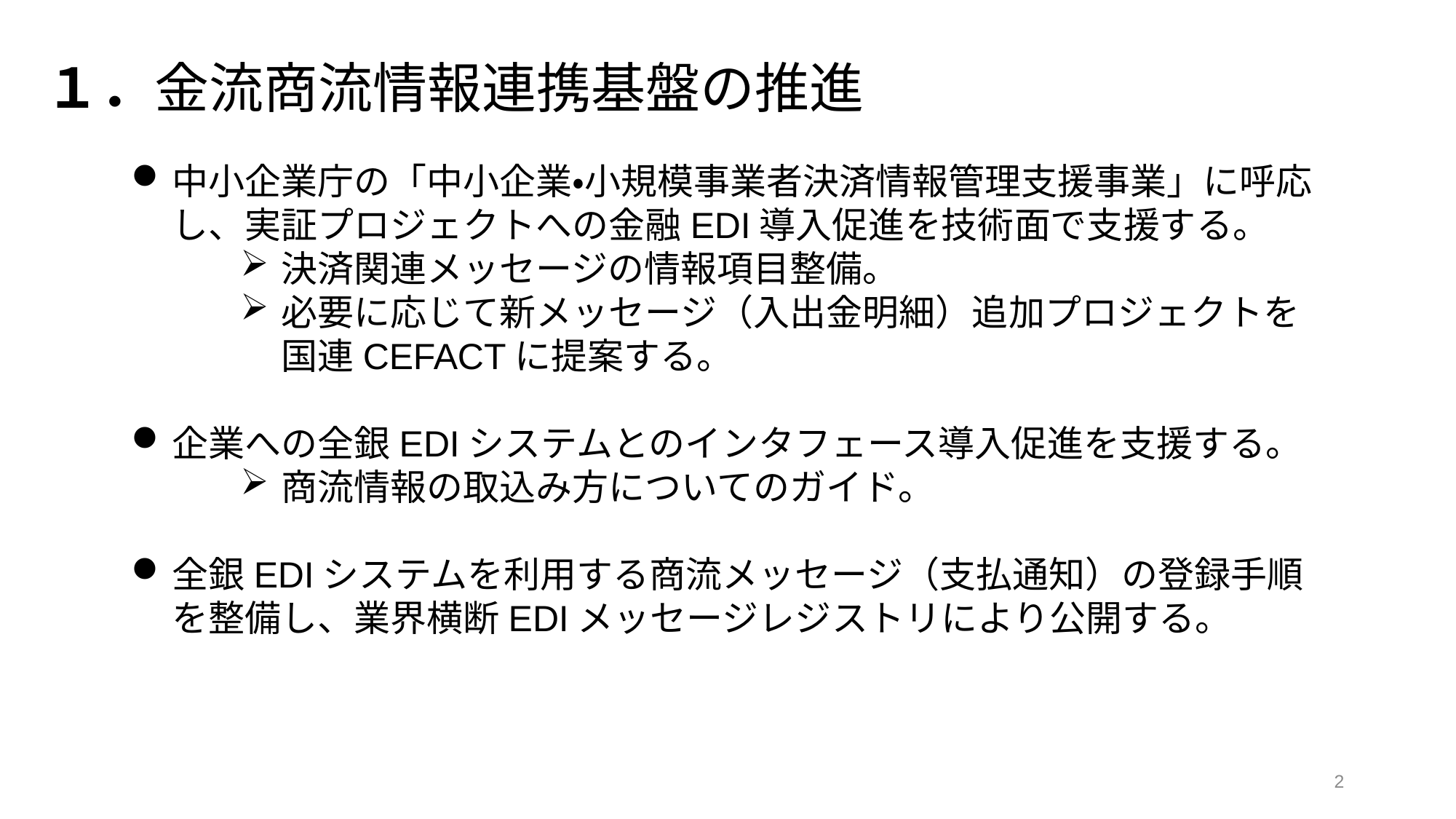

１．金流商流情報連携基盤の推進
中小企業庁の「中小企業・小規模事業者決済情報管理支援事業」に呼応し、実証プロジェクトへの金融EDI導入促進を技術面で支援する。
決済関連メッセージの情報項目整備。
必要に応じて新メッセージ（入出金明細）追加プロジェクトを国連CEFACTに提案する。

企業への全銀EDIシステムとのインタフェース導入促進を支援する。
商流情報の取込み方についてのガイド。

全銀EDIシステムを利用する商流メッセージ（支払通知）の登録手順を整備し、業界横断EDIメッセージレジストリにより公開する。

2